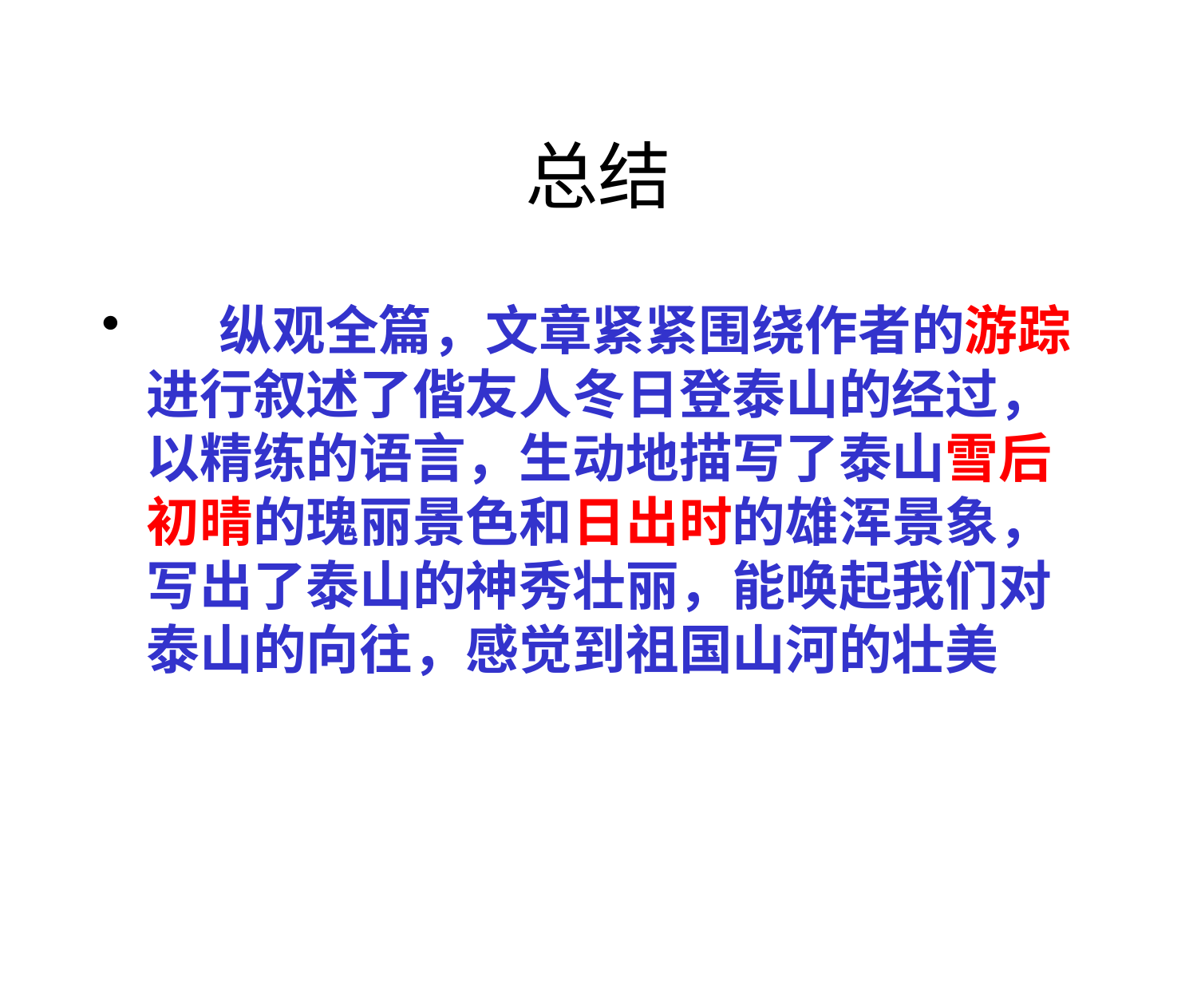

# 总结
     纵观全篇，文章紧紧围绕作者的游踪进行叙述了偕友人冬日登泰山的经过，以精练的语言，生动地描写了泰山雪后初晴的瑰丽景色和日出时的雄浑景象，写出了泰山的神秀壮丽，能唤起我们对泰山的向往，感觉到祖国山河的壮美